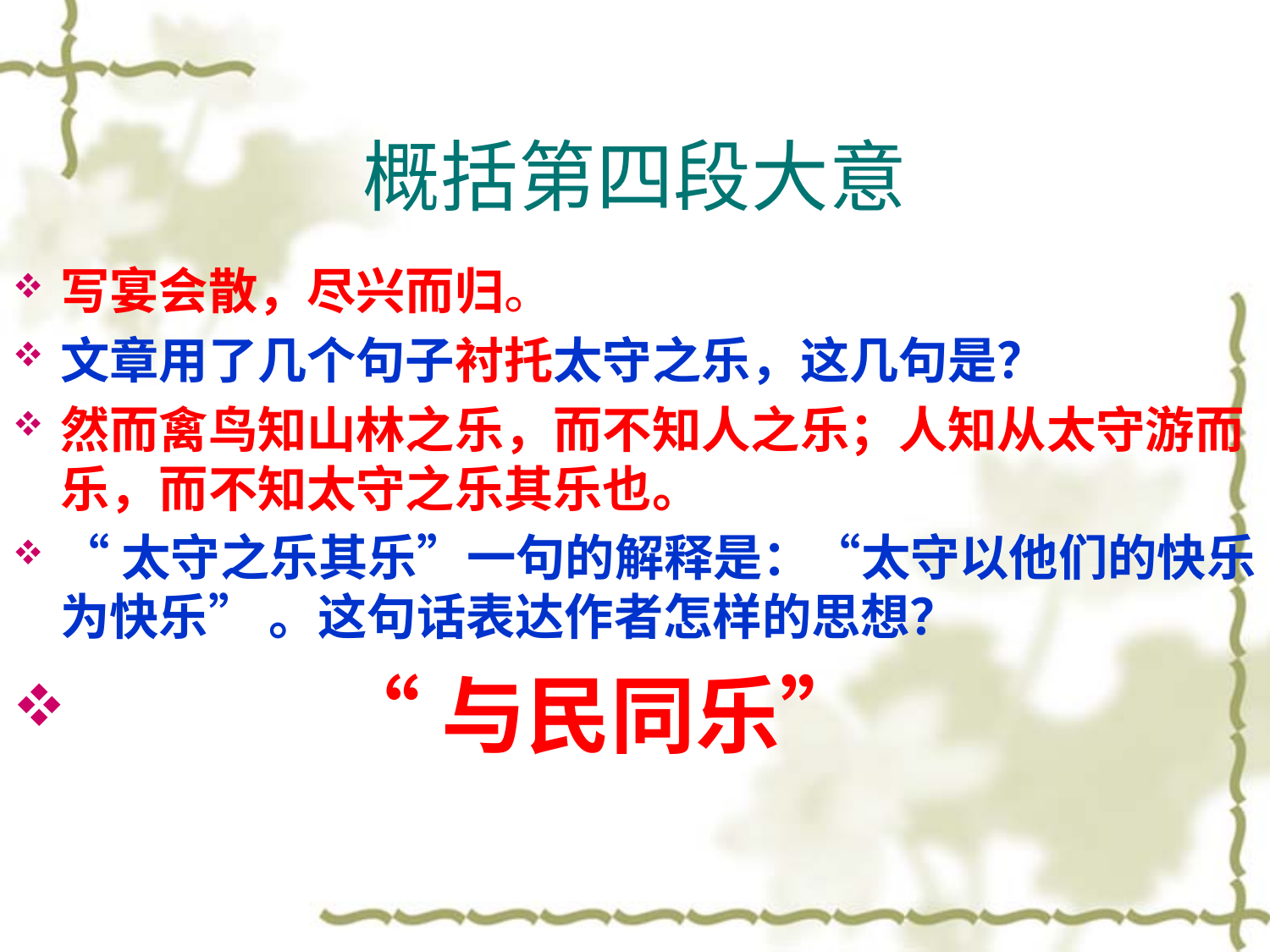

# 概括第四段大意
写宴会散，尽兴而归。
文章用了几个句子衬托太守之乐，这几句是？
然而禽鸟知山林之乐，而不知人之乐；人知从太守游而乐，而不知太守之乐其乐也。
“太守之乐其乐”一句的解释是：“太守以他们的快乐为快乐” 。这句话表达作者怎样的思想？
              “与民同乐”